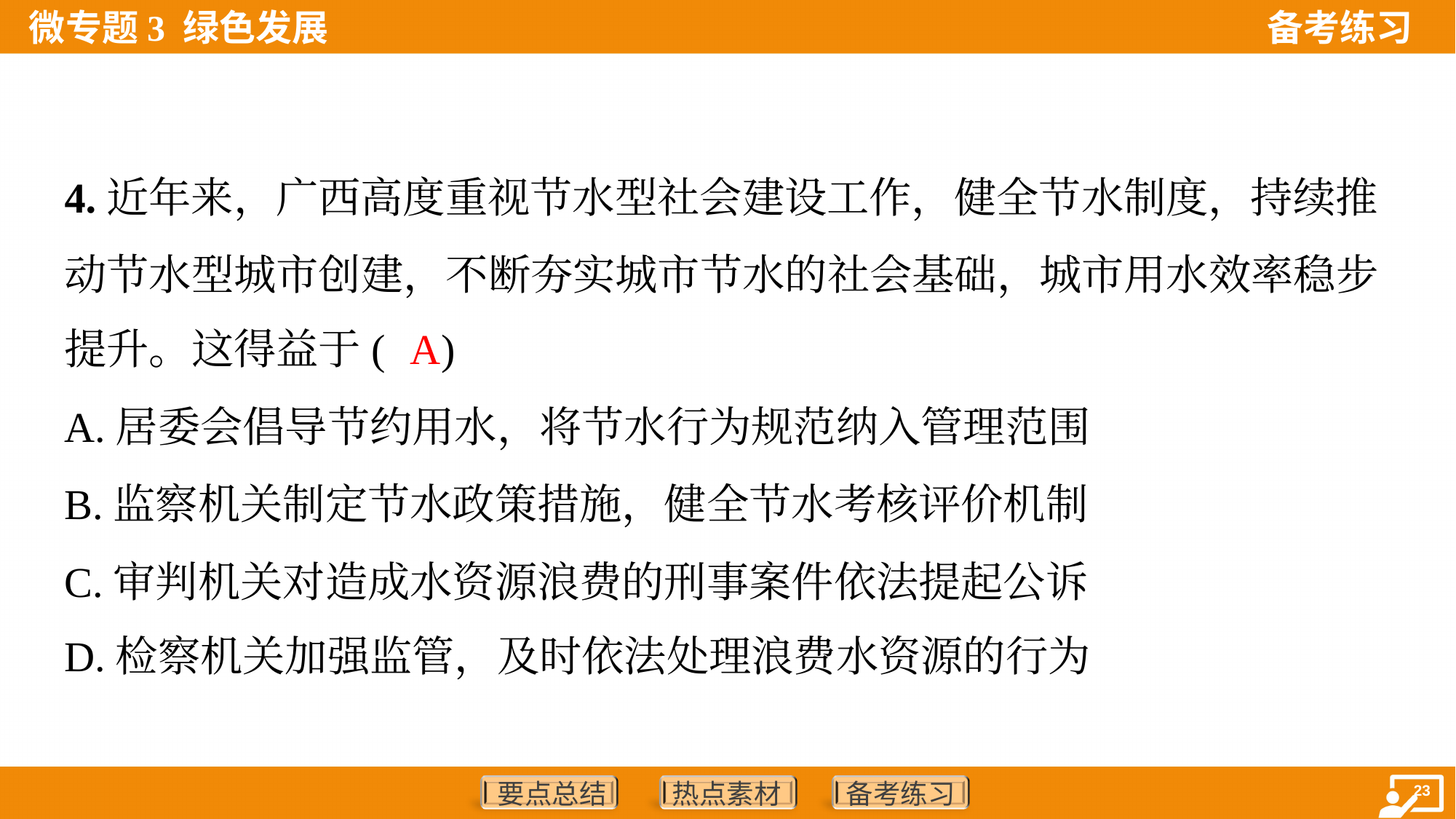

4.近年来，广西高度重视节水型社会建设工作，健全节水制度，持续推
动节水型城市创建，不断夯实城市节水的社会基础，城市用水效率稳步
提升。这得益于(     )
A
A.居委会倡导节约用水，将节水行为规范纳入管理范围
B.监察机关制定节水政策措施，健全节水考核评价机制
C.审判机关对造成水资源浪费的刑事案件依法提起公诉
D.检察机关加强监管，及时依法处理浪费水资源的行为